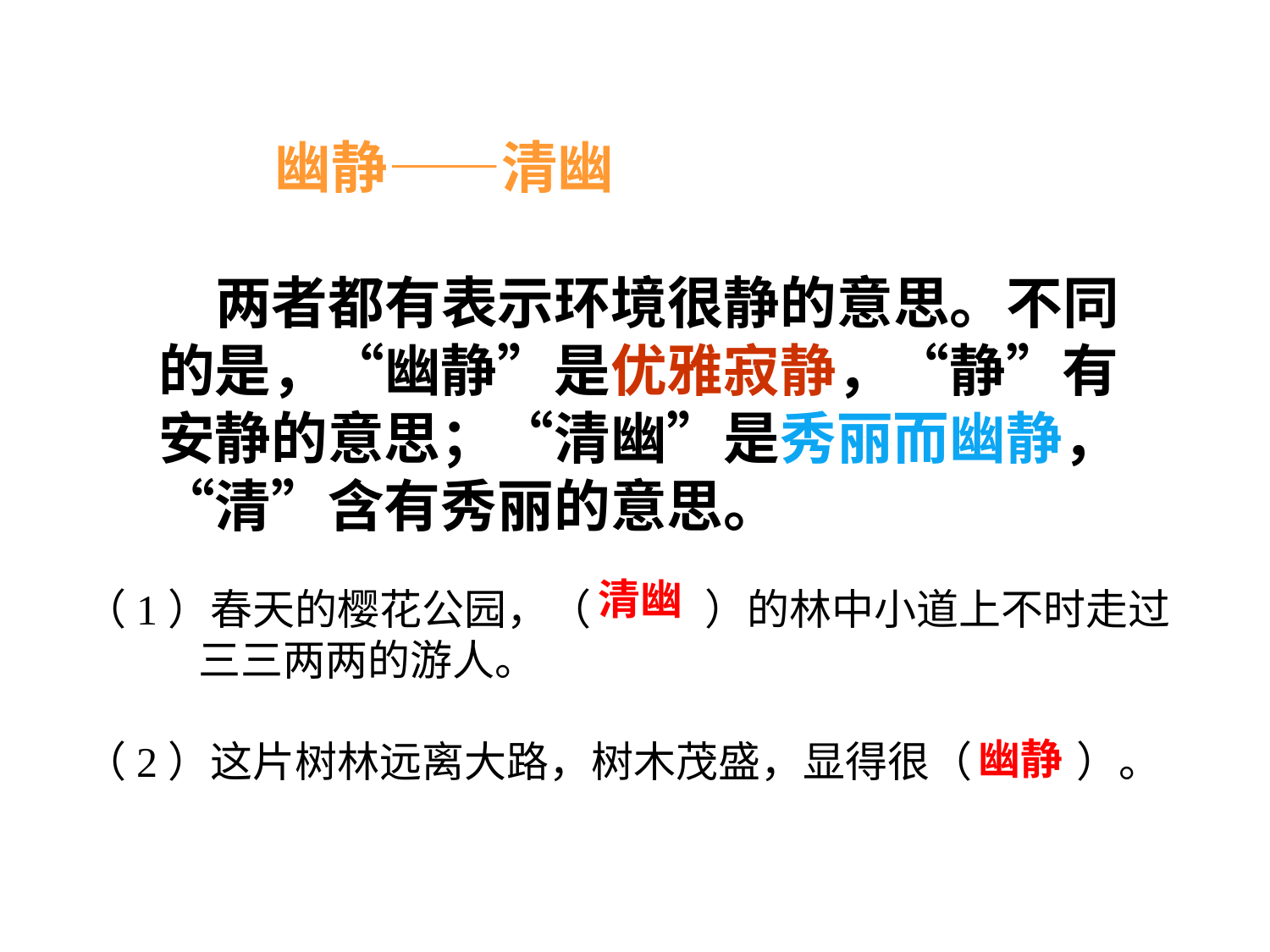

幽静——清幽

    两者都有表示环境很静的意思。不同的是，“幽静”是优雅寂静，“静”有安静的意思；“清幽”是秀丽而幽静，“清”含有秀丽的意思。
清幽
（1）春天的樱花公园，（            ）的林中小道上不时走过
           三三两两的游人。

（2）这片树林远离大路，树木茂盛，显得很（           ）。
幽静